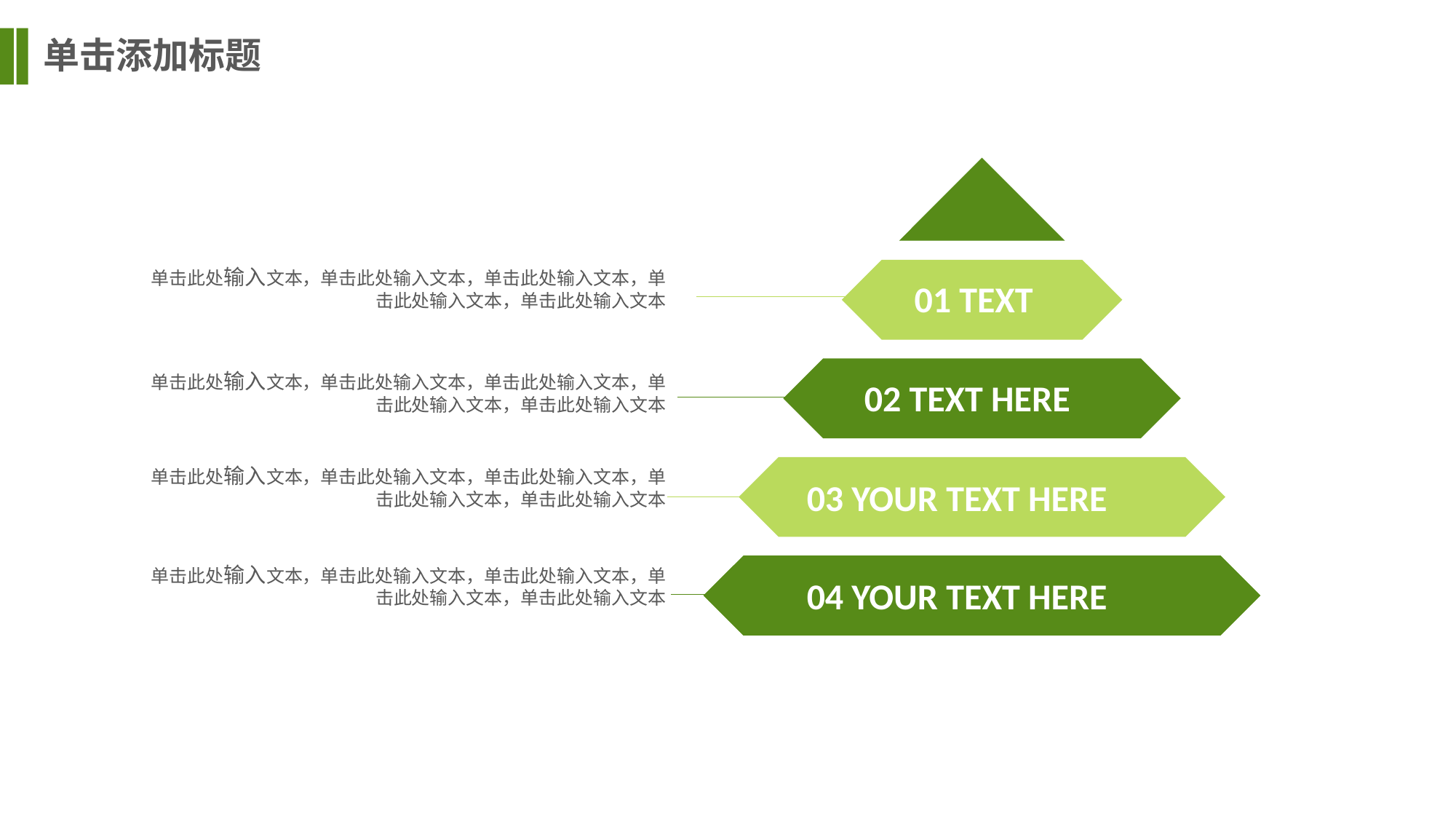

单击添加标题

单击此处输入文本，单击此处输入文本，单击此处输入文本，单击此处输入文本，单击此处输入文本

01 TEXT

单击此处输入文本，单击此处输入文本，单击此处输入文本，单击此处输入文本，单击此处输入文本
02 TEXT HERE
单击此处输入文本，单击此处输入文本，单击此处输入文本，单击此处输入文本，单击此处输入文本

03 YOUR TEXT HERE

单击此处输入文本，单击此处输入文本，单击此处输入文本，单击此处输入文本，单击此处输入文本
04 YOUR TEXT HERE